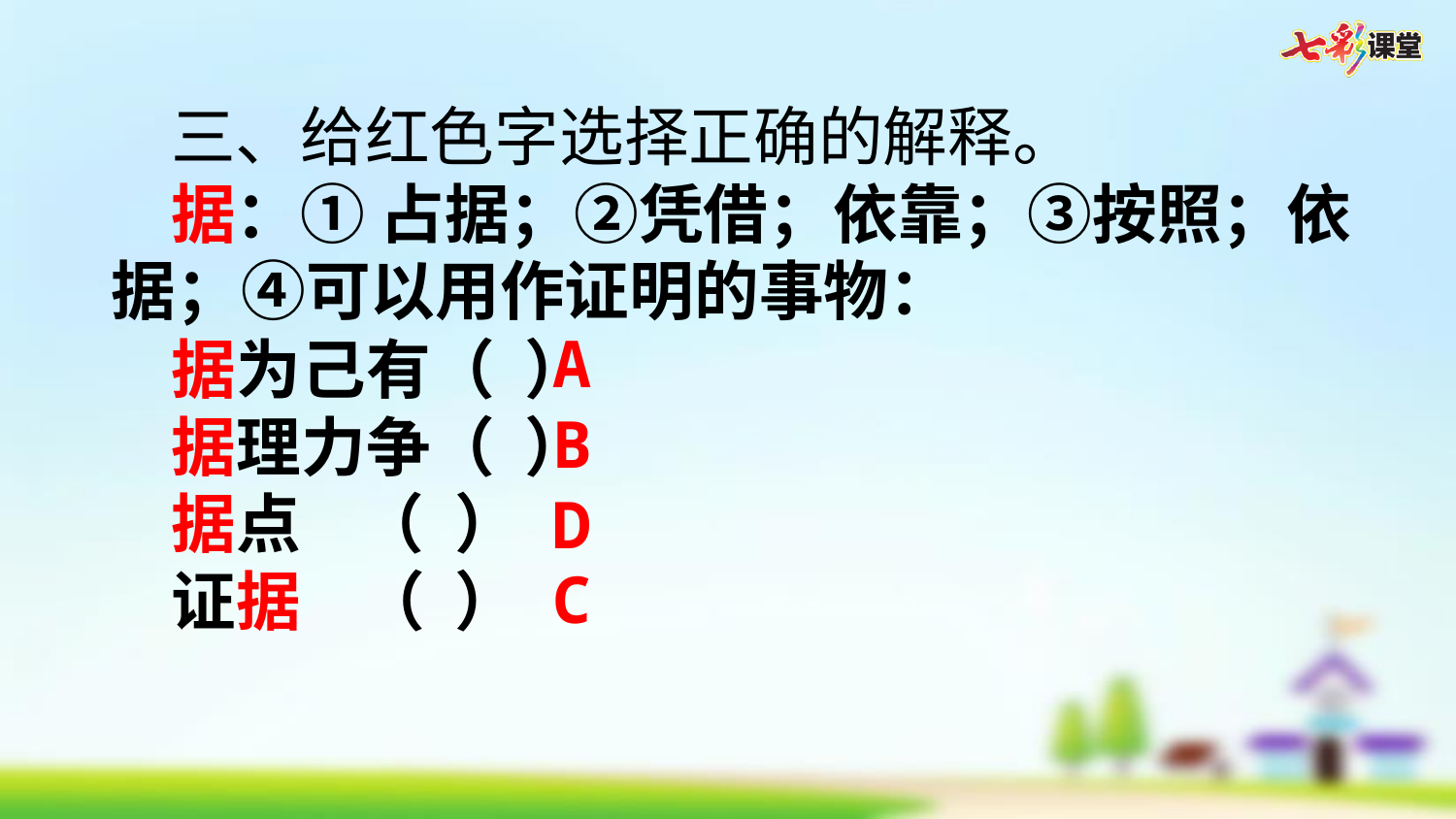

三、给红色字选择正确的解释。
   据：① 占据；②凭借；依靠；③按照；依据；④可以用作证明的事物：
   据为己有（  ）
   据理力争（  ）
   据点    （  ）
   证据    （  ）
A
B
D
C